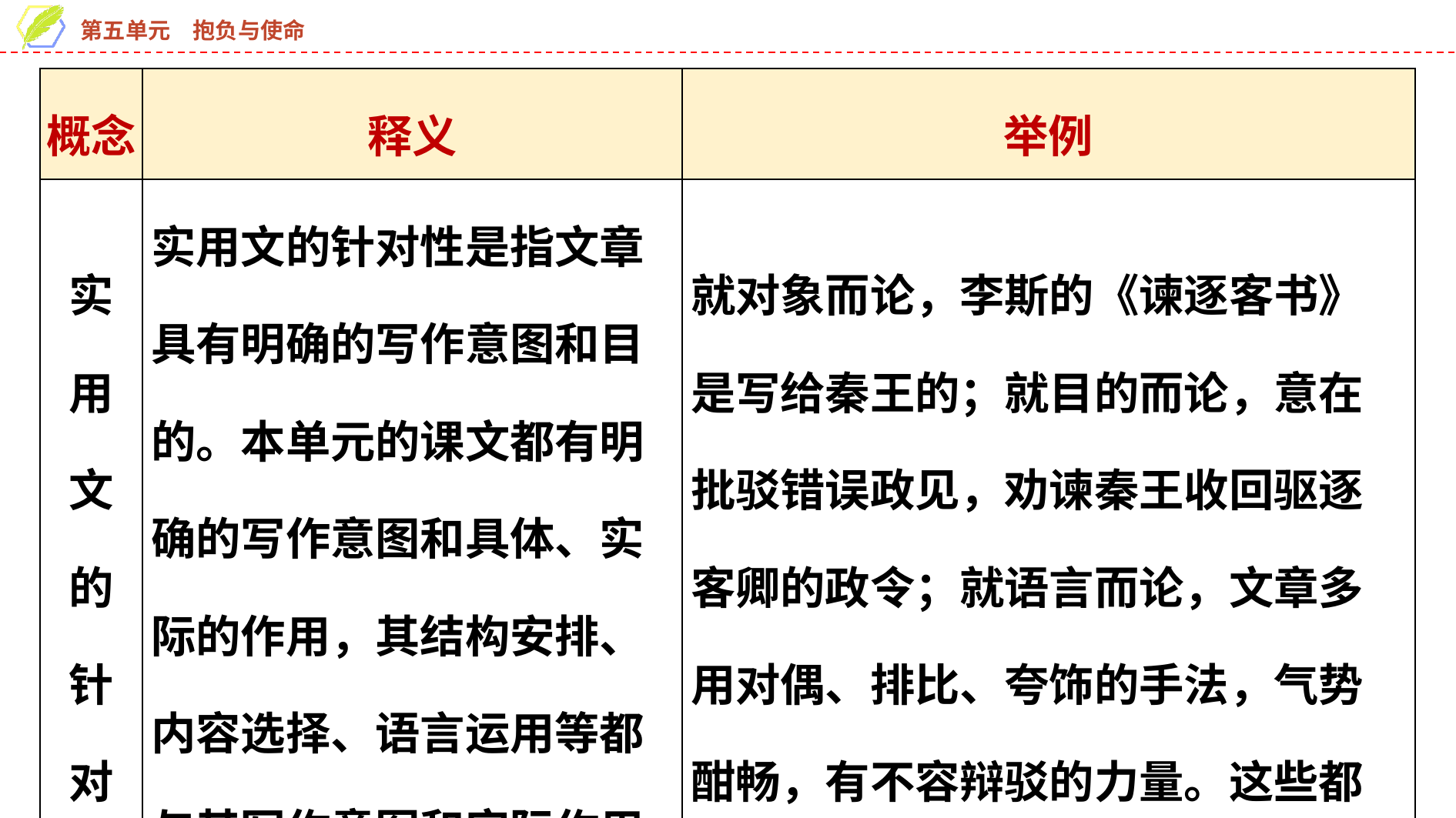

| 概念 | 释义 | 举例 |
| --- | --- | --- |
| 实用文的 针对性 | 实用文的针对性是指文章具有明确的写作意图和目的。本单元的课文都有明确的写作意图和具体、实际的作用，其结构安排、内容选择、语言运用等都与其写作意图和实际作用密切相关 | 就对象而论，李斯的《谏逐客书》是写给秦王的；就目的而论，意在批驳错误政见，劝谏秦王收回驱逐客卿的政令；就语言而论，文章多用对偶、排比、夸饰的手法，气势酣畅，有不容辩驳的力量。这些都是针对性的体现 |